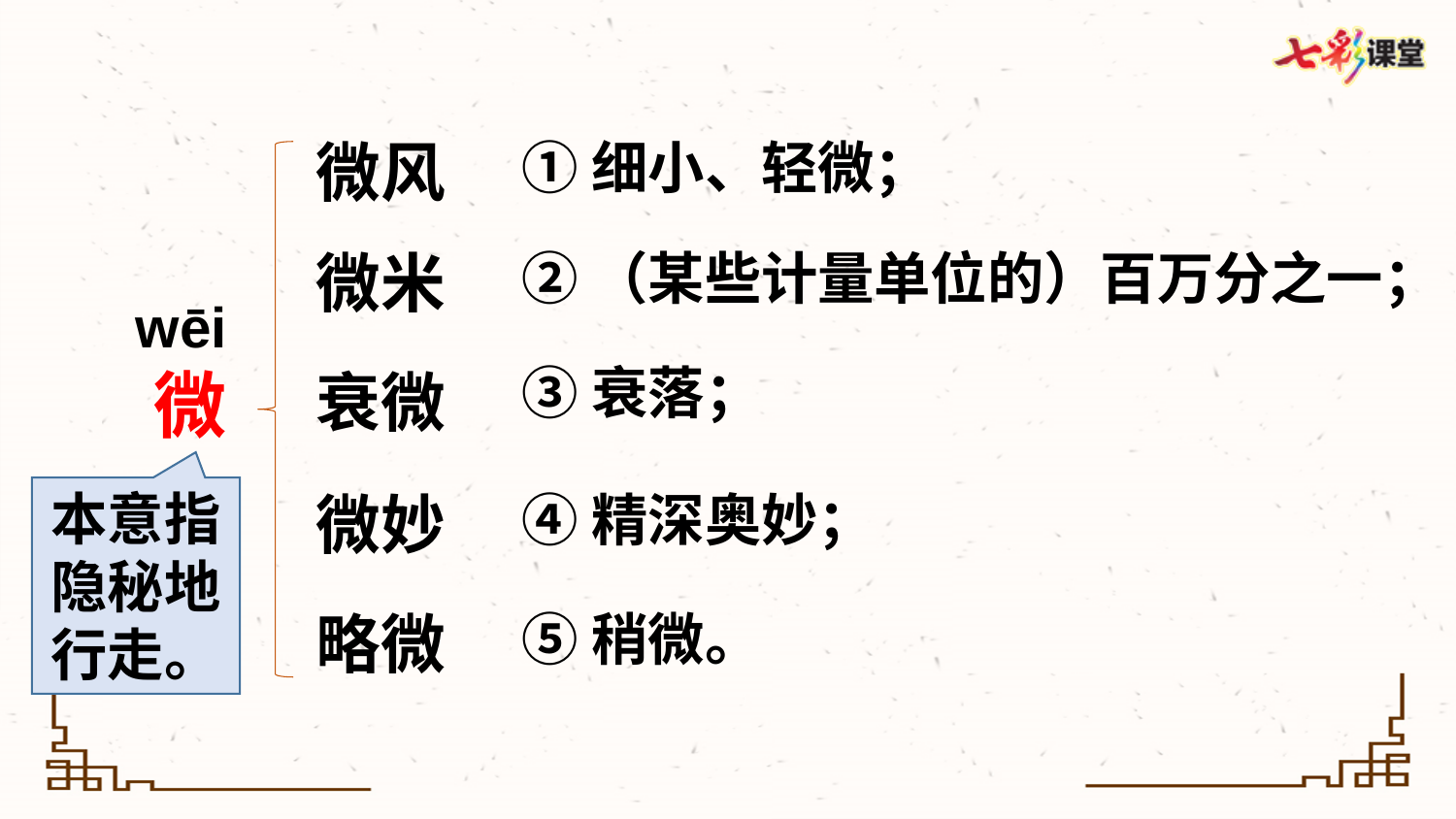

微风
①细小、轻微；

微米
②（某些计量单位的）百万分之一；
wēi
③衰落；
微
衰微
微妙
④精深奥妙；
本意指隐秘地行走。
略微
⑤稍微。